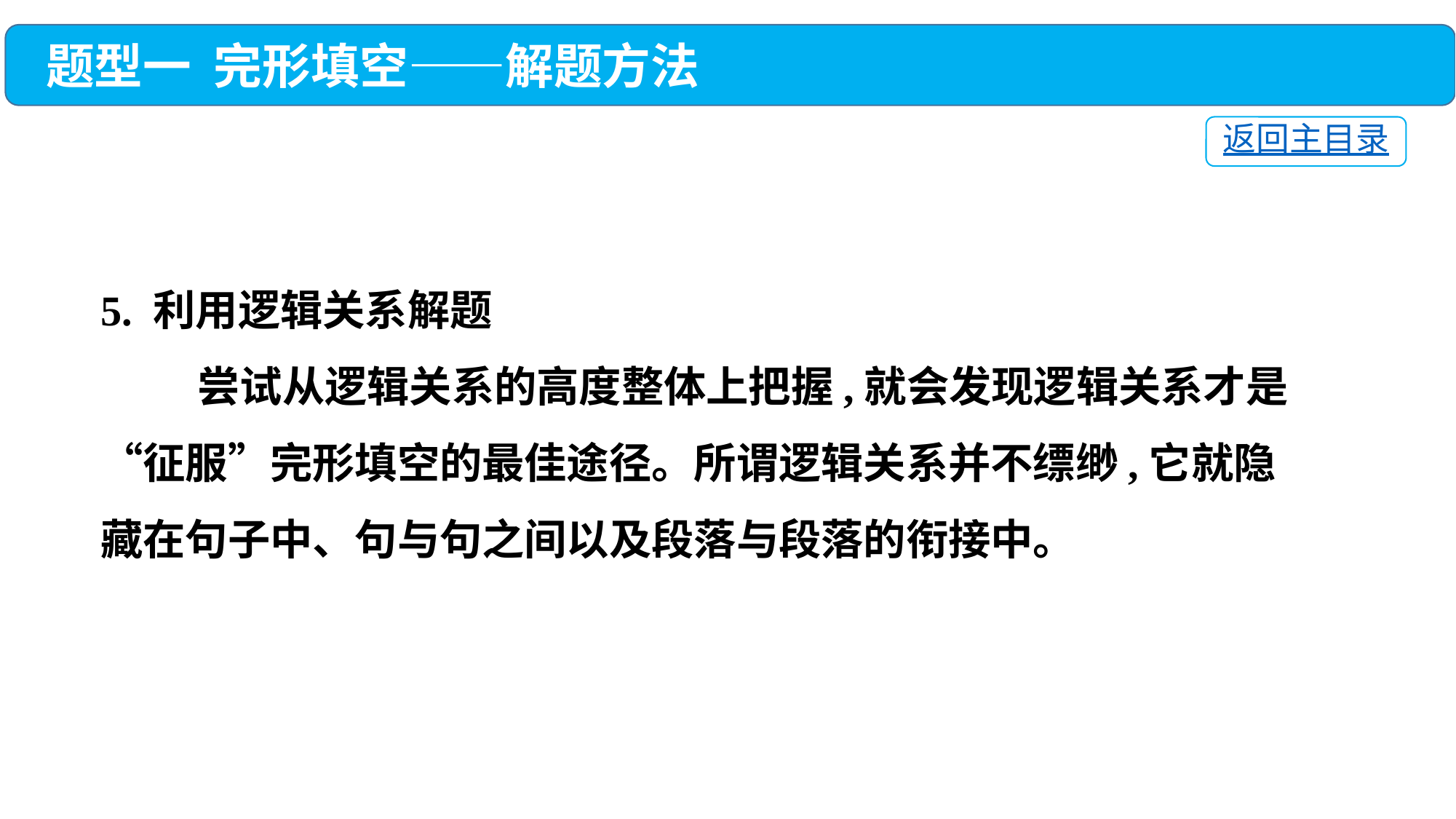

题型一  完形填空——解题方法
返回主目录
5. 利用逻辑关系解题
         尝试从逻辑关系的高度整体上把握,就会发现逻辑关系才是“征服”完形填空的最佳途径。所谓逻辑关系并不缥缈,它就隐藏在句子中、句与句之间以及段落与段落的衔接中。